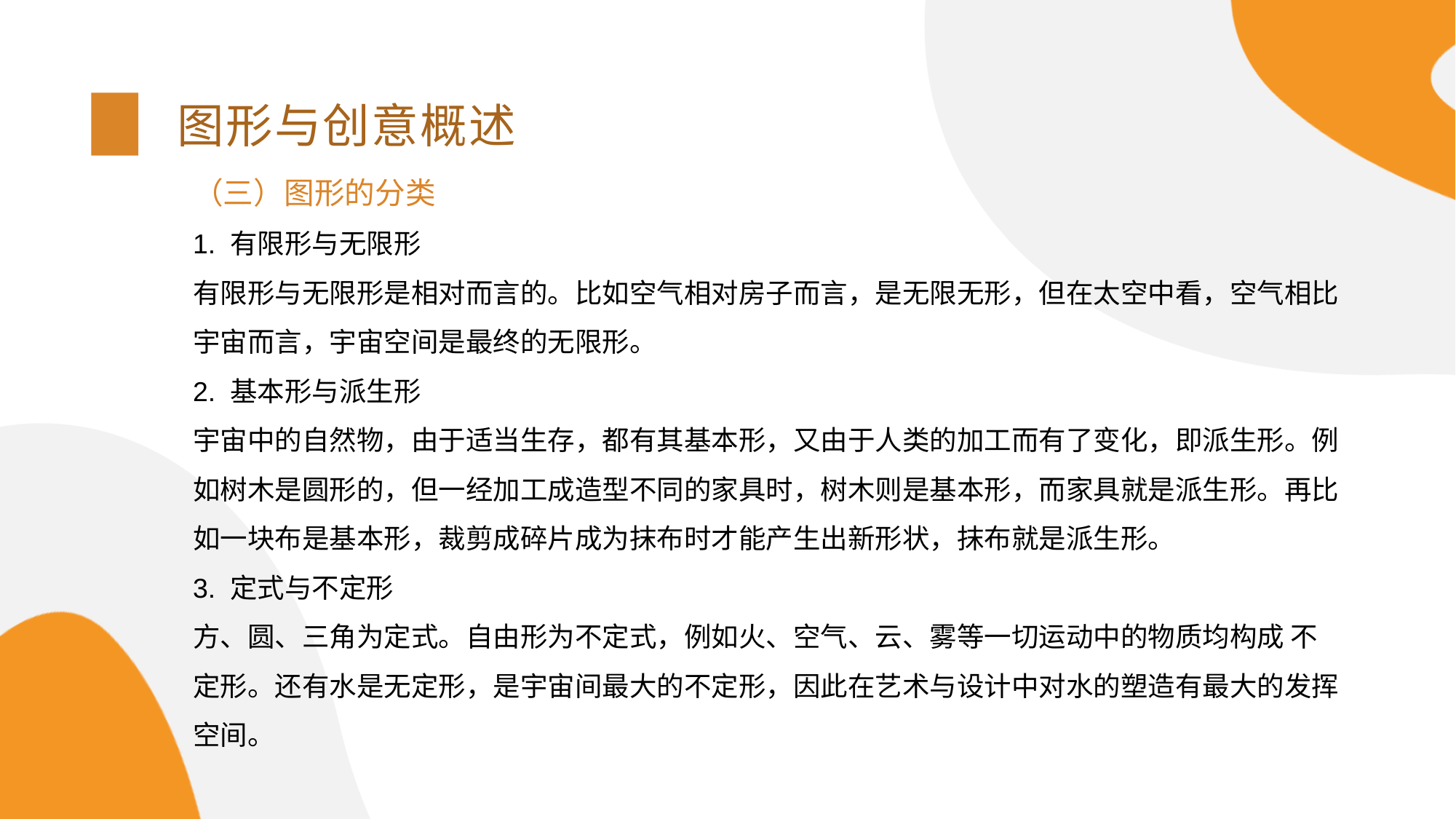

图形与创意概述

（三）图形的分类
1. 有限形与无限形
有限形与无限形是相对而言的。比如空气相对房子而言，是无限无形，但在太空中看，空气相比宇宙而言，宇宙空间是最终的无限形。
2. 基本形与派生形
宇宙中的自然物，由于适当生存，都有其基本形，又由于人类的加工而有了变化，即派生形。例如树木是圆形的，但一经加工成造型不同的家具时，树木则是基本形，而家具就是派生形。再比如一块布是基本形，裁剪成碎片成为抹布时才能产生出新形状，抹布就是派生形。
3. 定式与不定形
方、圆、三角为定式。自由形为不定式，例如火、空气、云、雾等一切运动中的物质均构成 不定形。还有水是无定形，是宇宙间最大的不定形，因此在艺术与设计中对水的塑造有最大的发挥空间。